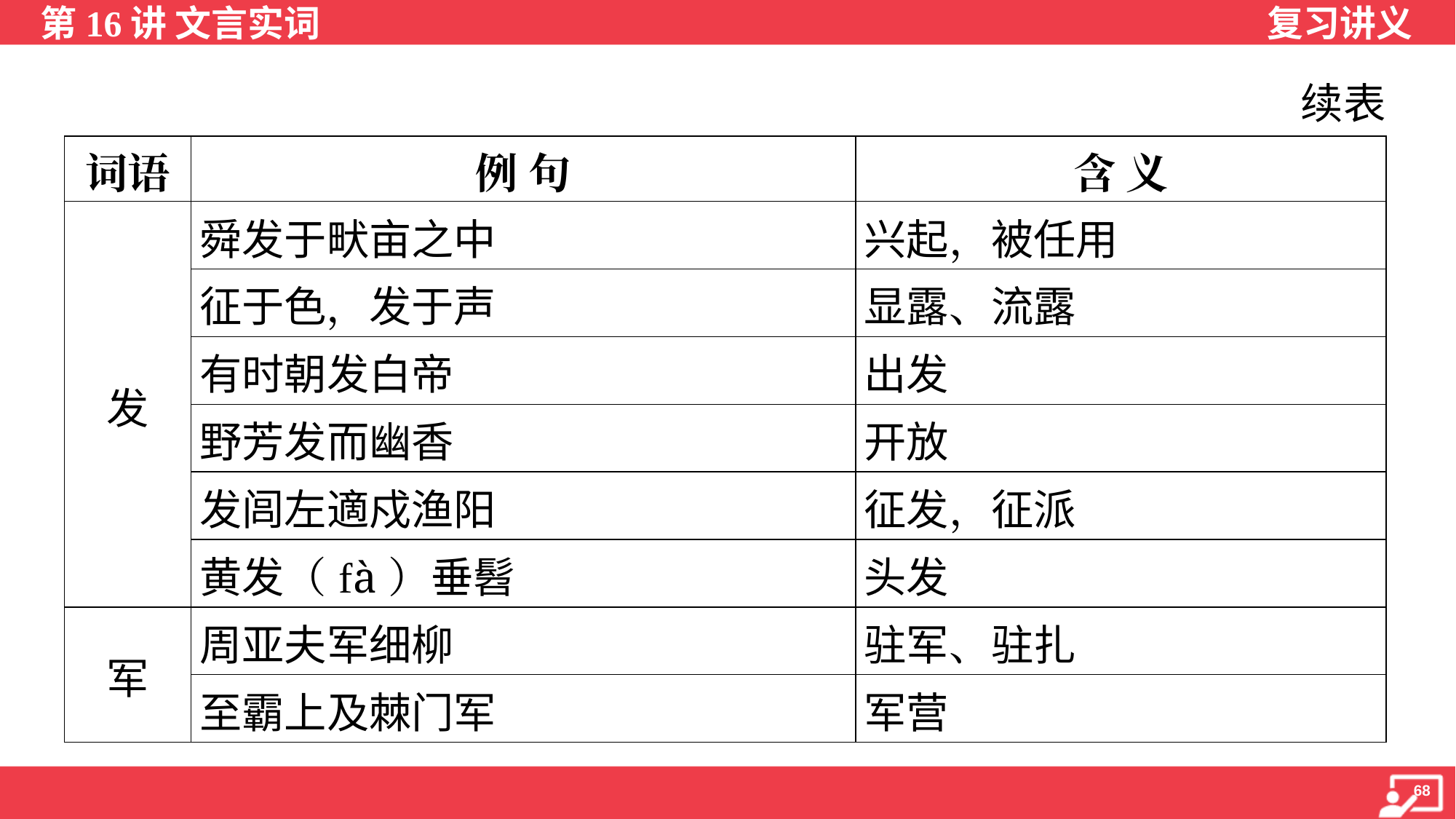

续表
| 词语 | 例 句 | 含 义 |
| --- | --- | --- |
| 发 | 舜发于畎亩之中 | 兴起，被任用 |
|  | 征于色，发于声 | 显露、流露 |
|  | 有时朝发白帝 | 出发 |
|  | 野芳发而幽香 | 开放 |
|  | 发闾左適戍渔阳 | 征发，征派 |
|  | 黄发（fà）垂髫 | 头发 |
| 军 | 周亚夫军细柳 | 驻军、驻扎 |
|  | 至霸上及棘门军 | 军营 |